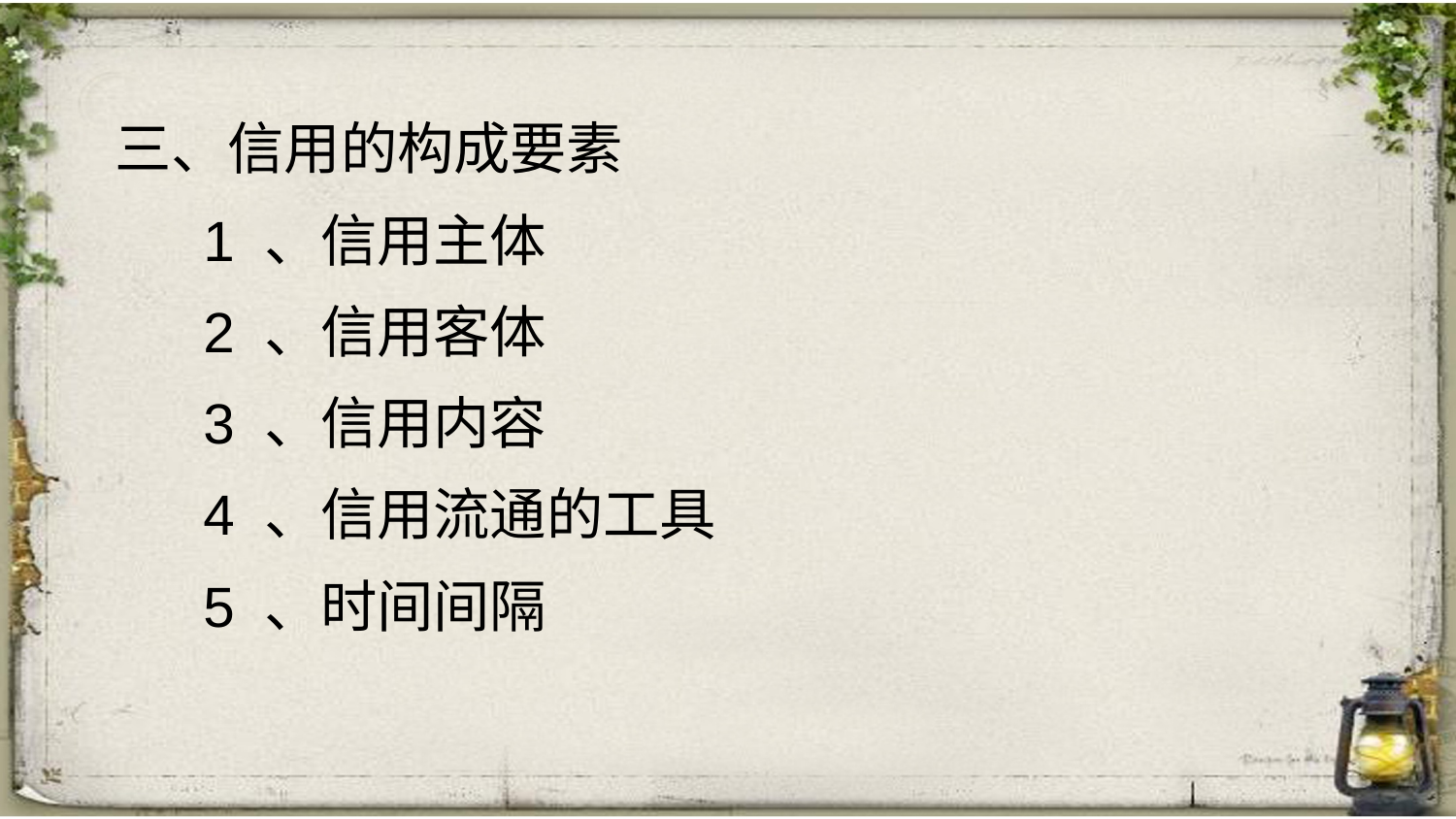

三、信用的构成要素
 1 、信用主体
 2 、信用客体
 3 、信用内容
 4 、信用流通的工具
 5 、时间间隔